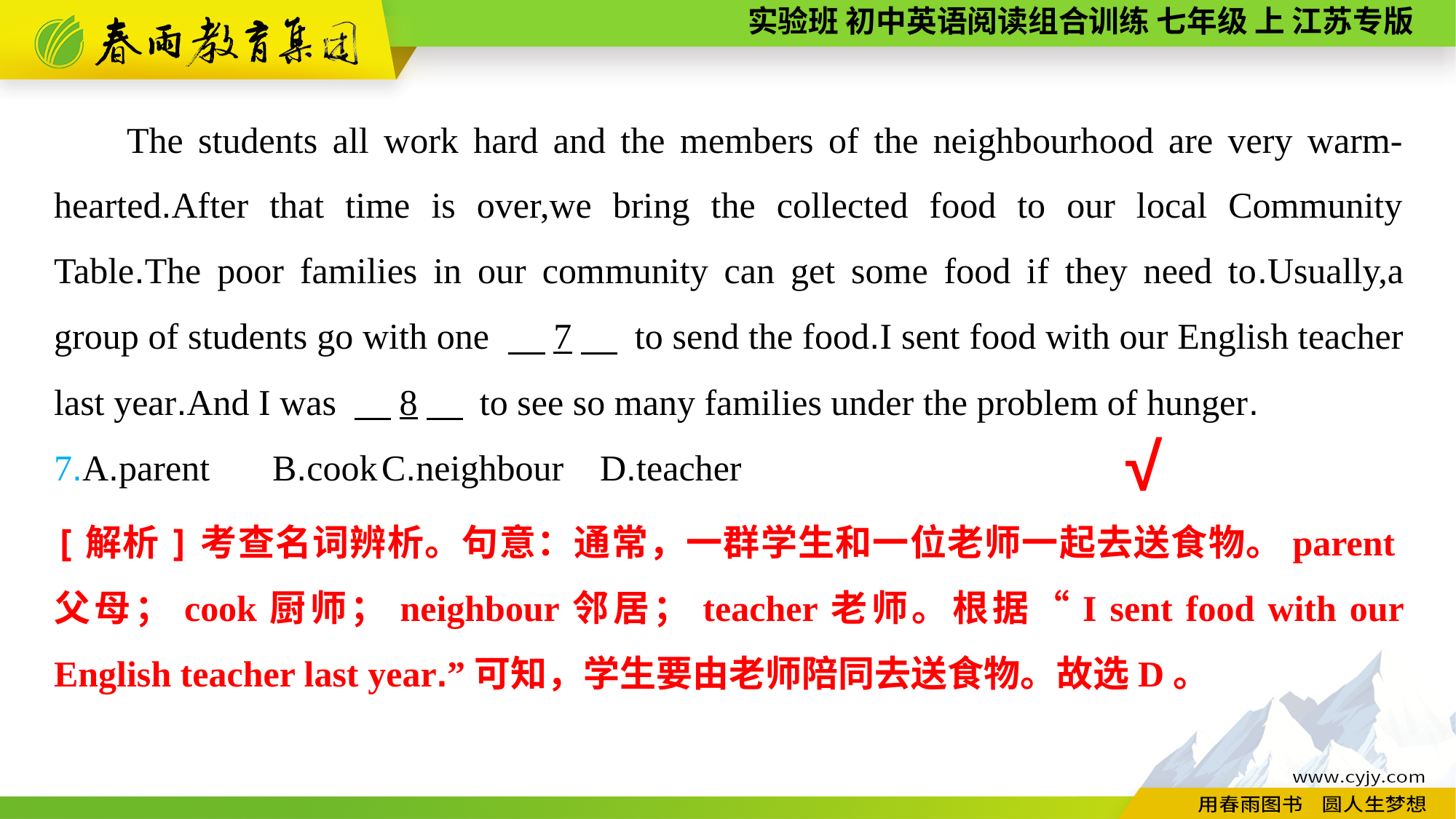

The students all work hard and the members of the neighbourhood are very warm-hearted.After that time is over,we bring the collected food to our local Community Table.The poor families in our community can get some food if they need to.Usually,a group of students go with one 　7　 to send the food.I sent food with our English teacher last year.And I was 　8　 to see so many families under the problem of hunger.
7.A.parent	B.cook	C.neighbour	D.teacher
√
[解析]考查名词辨析。句意：通常，一群学生和一位老师一起去送食物。parent父母；cook厨师；neighbour邻居；teacher老师。根据“I sent food with our English teacher last year.”可知，学生要由老师陪同去送食物。故选D。